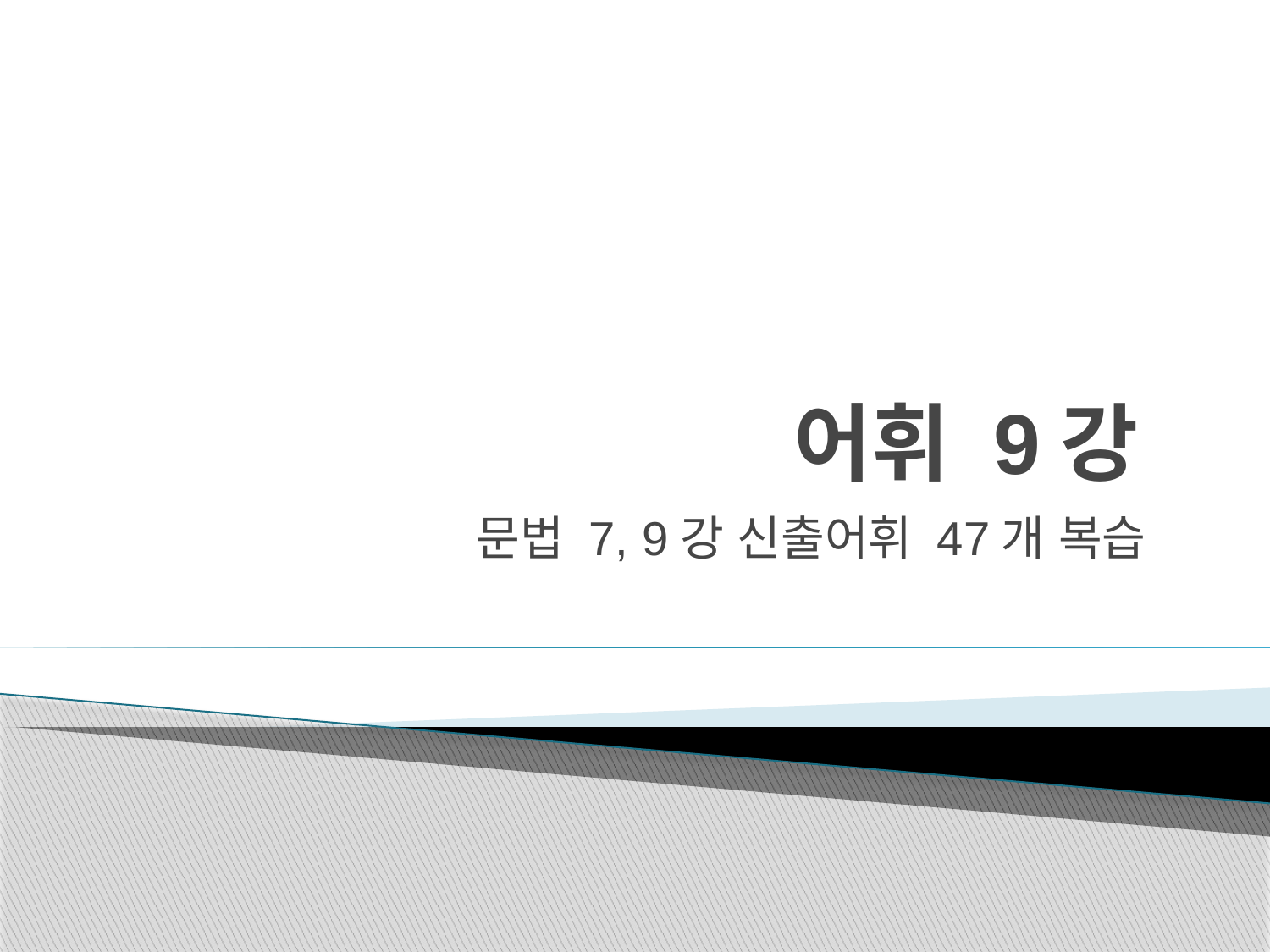

# 어휘 9강
문법 7, 9강 신출어휘 47개 복습